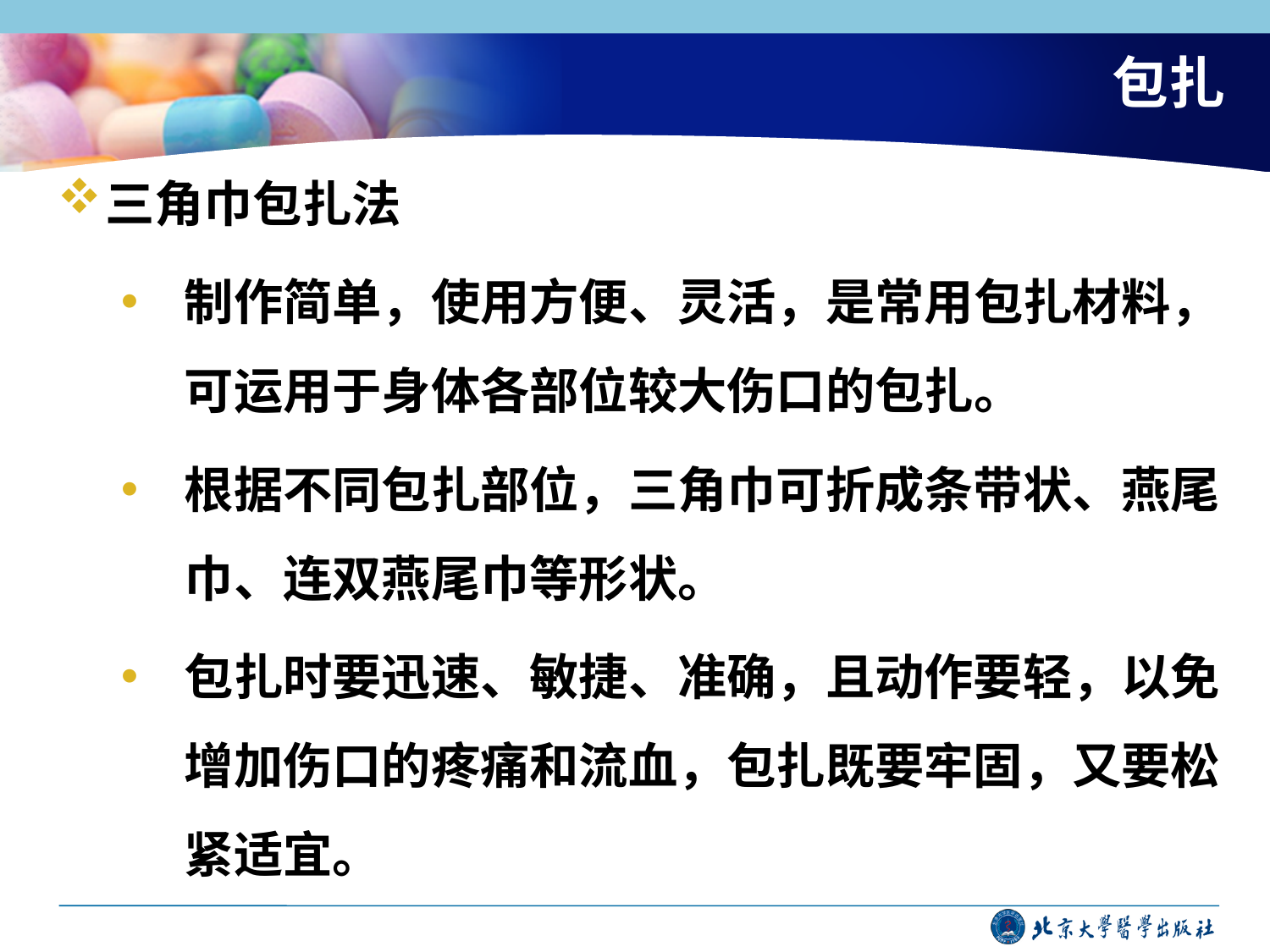

# 包扎
三角巾包扎法
制作简单，使用方便、灵活，是常用包扎材料，可运用于身体各部位较大伤口的包扎。
根据不同包扎部位，三角巾可折成条带状、燕尾巾、连双燕尾巾等形状。
包扎时要迅速、敏捷、准确，且动作要轻，以免增加伤口的疼痛和流血，包扎既要牢固，又要松紧适宜。